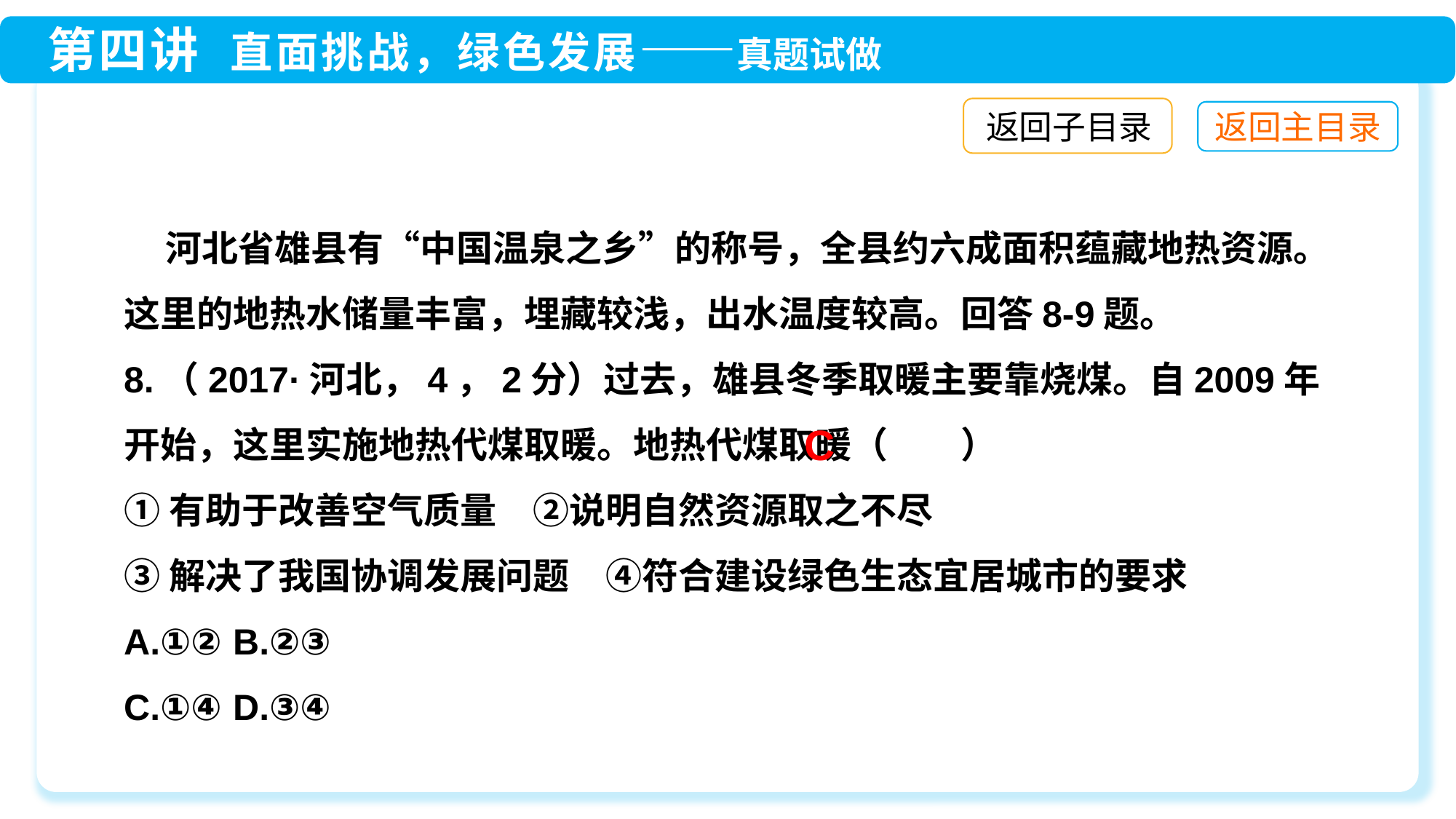

返回子目录
    河北省雄县有“中国温泉之乡”的称号，全县约六成面积蕴藏地热资源。这里的地热水储量丰富，埋藏较浅，出水温度较高。回答8-9题。
8.（2017·河北，4，2分）过去，雄县冬季取暖主要靠烧煤。自2009年开始，这里实施地热代煤取暖。地热代煤取暖（　　）
①有助于改善空气质量　②说明自然资源取之不尽
③解决了我国协调发展问题　④符合建设绿色生态宜居城市的要求
A.①②	B.②③
C.①④	D.③④
C